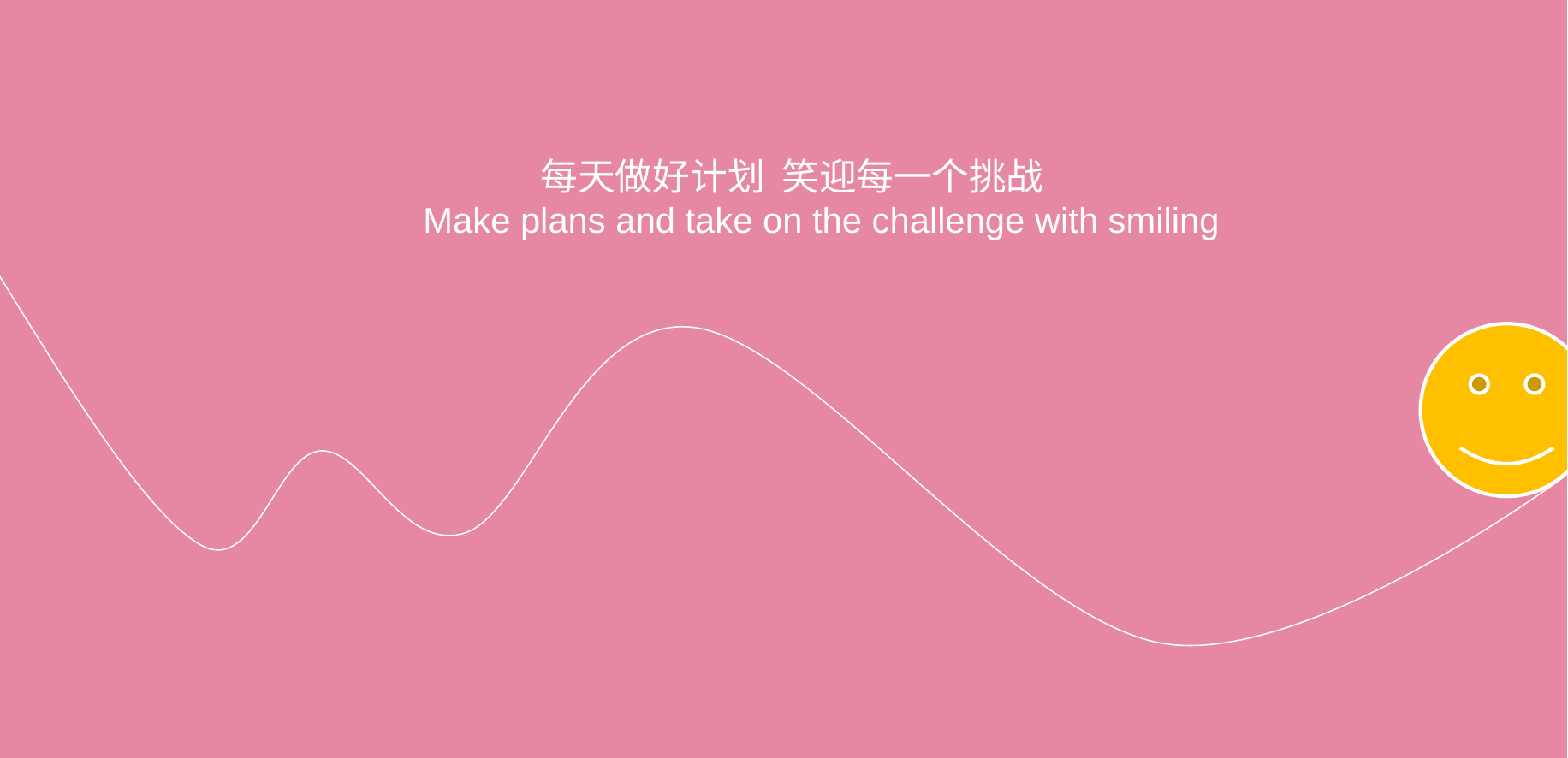

每天做好计划  笑迎每一个挑战
Make plans and take on the challenge with smiling